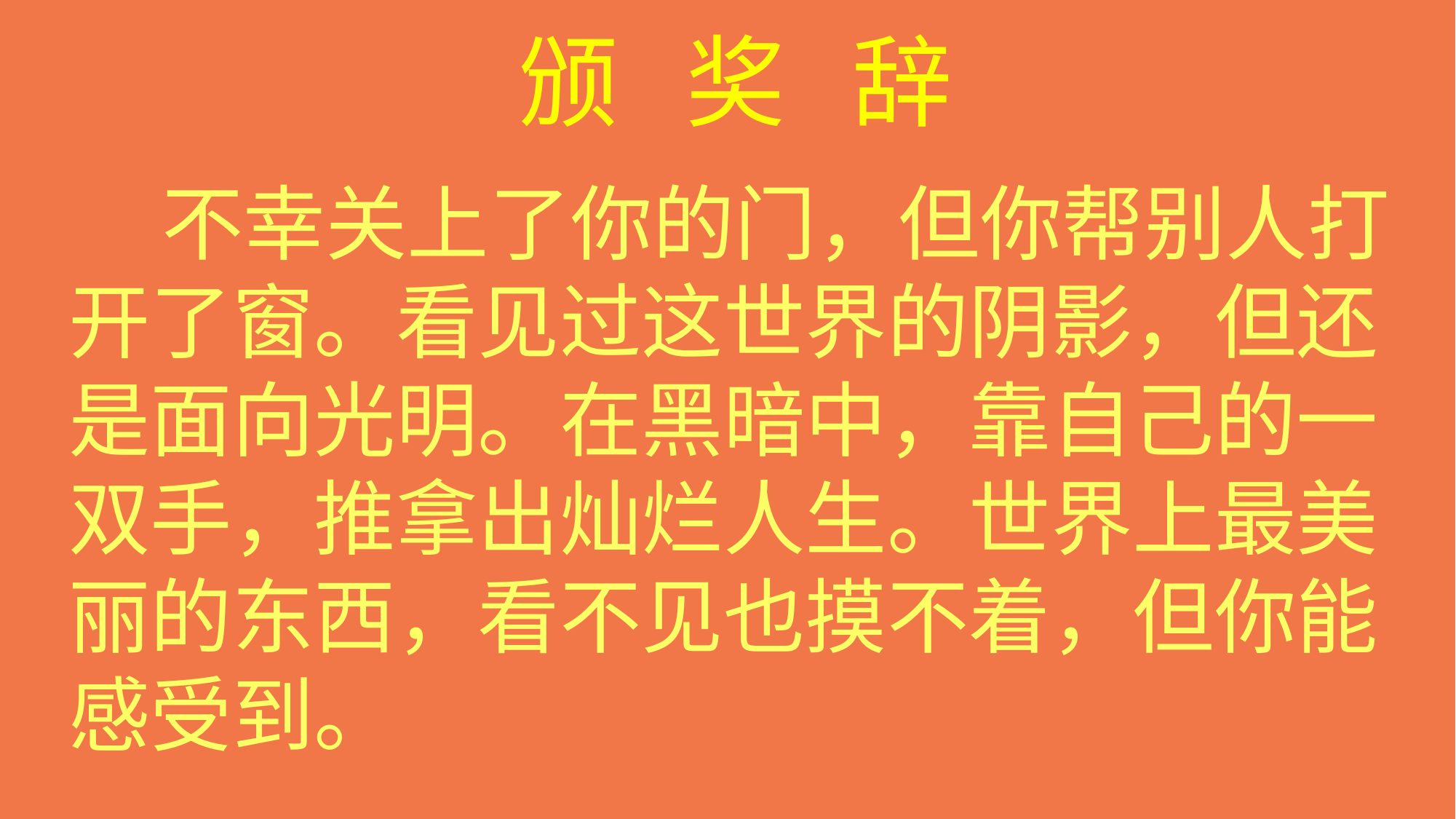

颁   奖   辞
    不幸关上了你的门，但你帮别人打开了窗。看见过这世界的阴影，但还是面向光明。在黑暗中，靠自己的一双手，推拿出灿烂人生。世界上最美丽的东西，看不见也摸不着，但你能感受到。